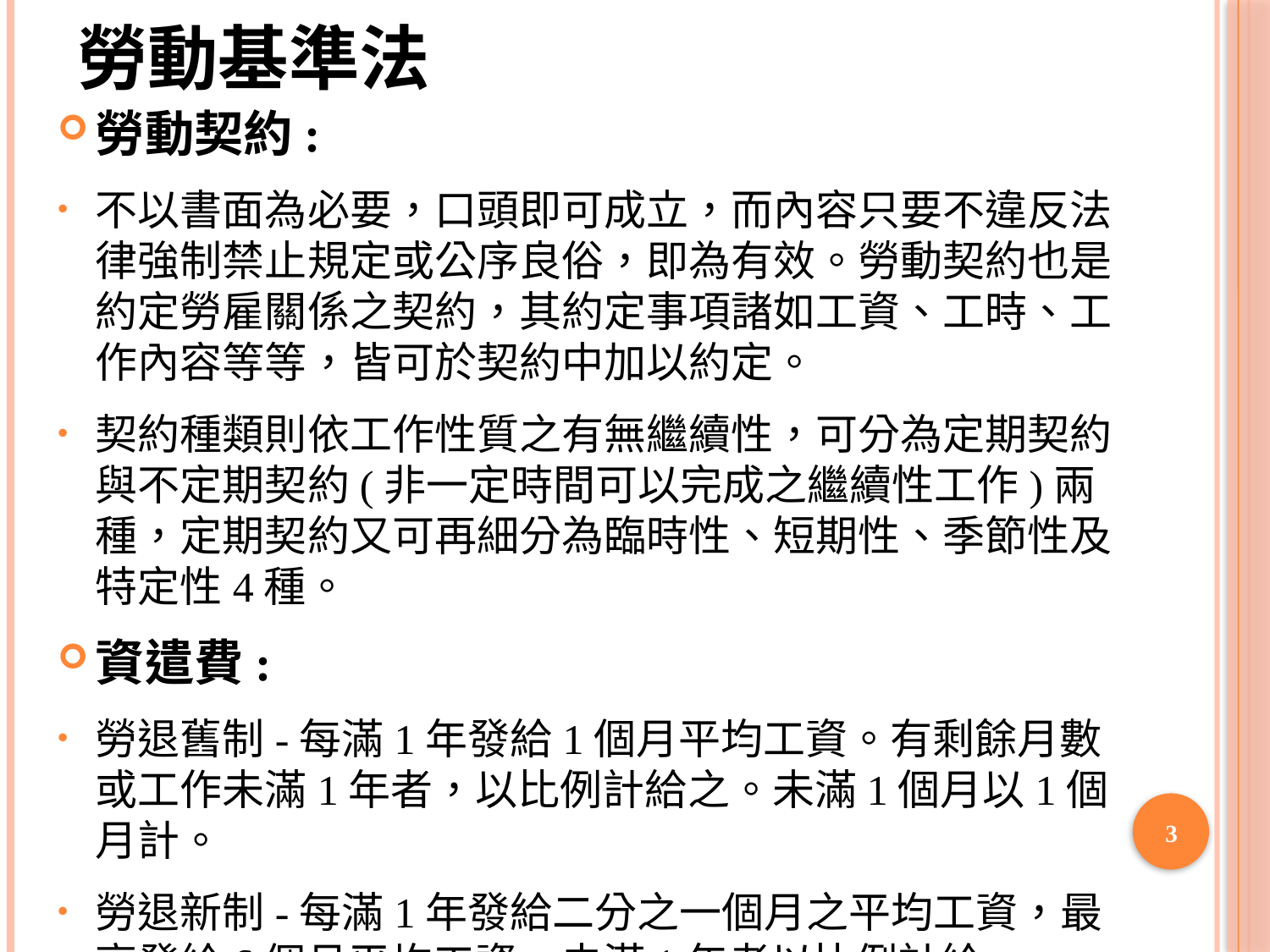

# 勞動基準法
勞動契約:
不以書面為必要，口頭即可成立，而內容只要不違反法律強制禁止規定或公序良俗，即為有效。勞動契約也是約定勞雇關係之契約，其約定事項諸如工資、工時、工作內容等等，皆可於契約中加以約定。
契約種類則依工作性質之有無繼續性，可分為定期契約與不定期契約(非一定時間可以完成之繼續性工作)兩種，定期契約又可再細分為臨時性、短期性、季節性及特定性4種。
資遣費:
勞退舊制-每滿1年發給1個月平均工資。有剩餘月數或工作未滿1年者，以比例計給之。未滿1個月以1個月計。
勞退新制-每滿1年發給二分之一個月之平均工資，最高發給6個月平均工資。未滿1年者以比例計給。
3